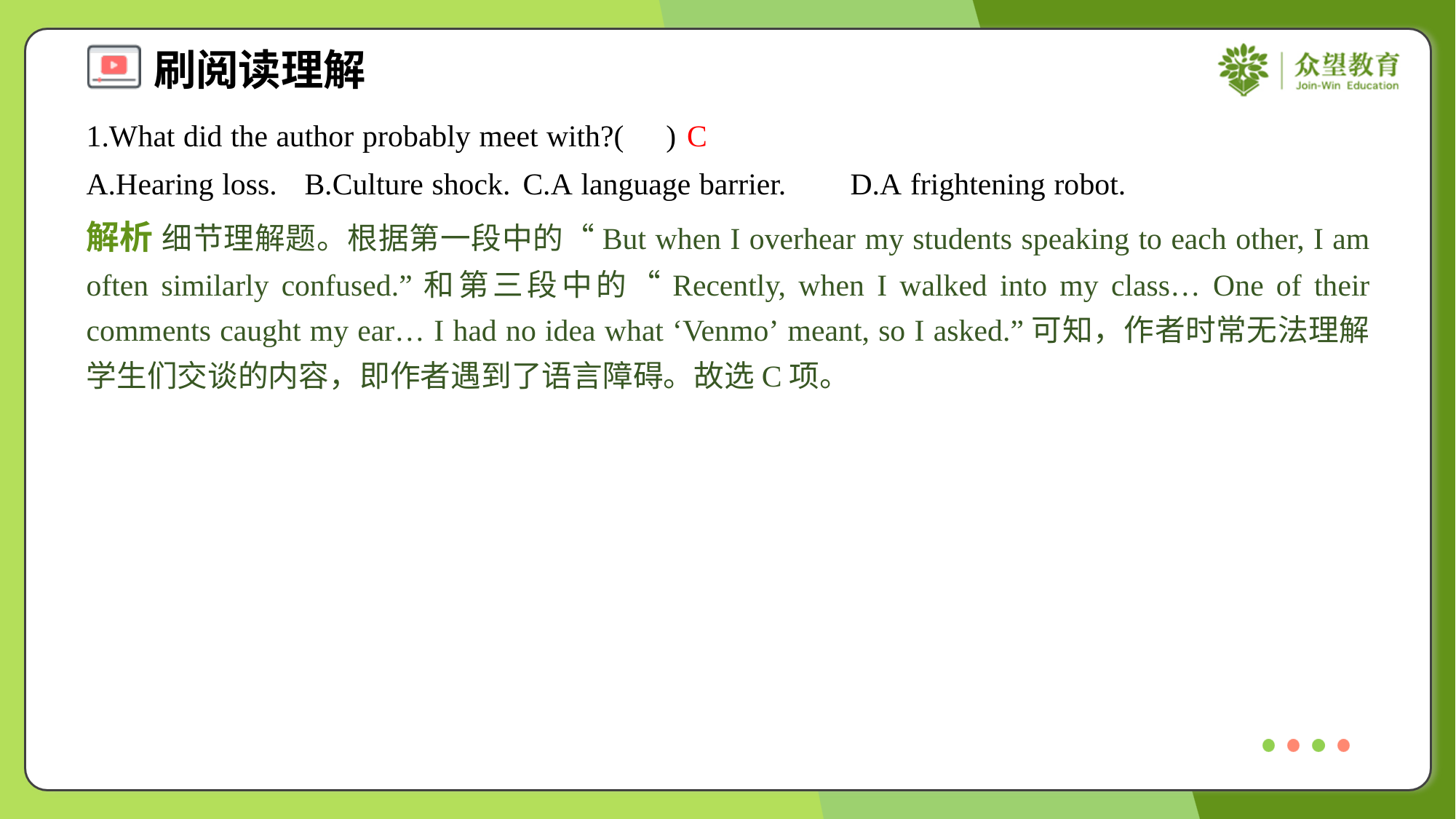

1.What did the author probably meet with?(     )
C
A.Hearing loss.	B.Culture shock.	C.A language barrier.	D.A frightening robot.
解析 细节理解题。根据第一段中的“But when I overhear my students speaking to each other, I am often similarly confused.”和第三段中的“Recently, when I walked into my class… One of their comments caught my ear… I had no idea what ‘Venmo’ meant, so I asked.”可知，作者时常无法理解学生们交谈的内容，即作者遇到了语言障碍。故选C项。